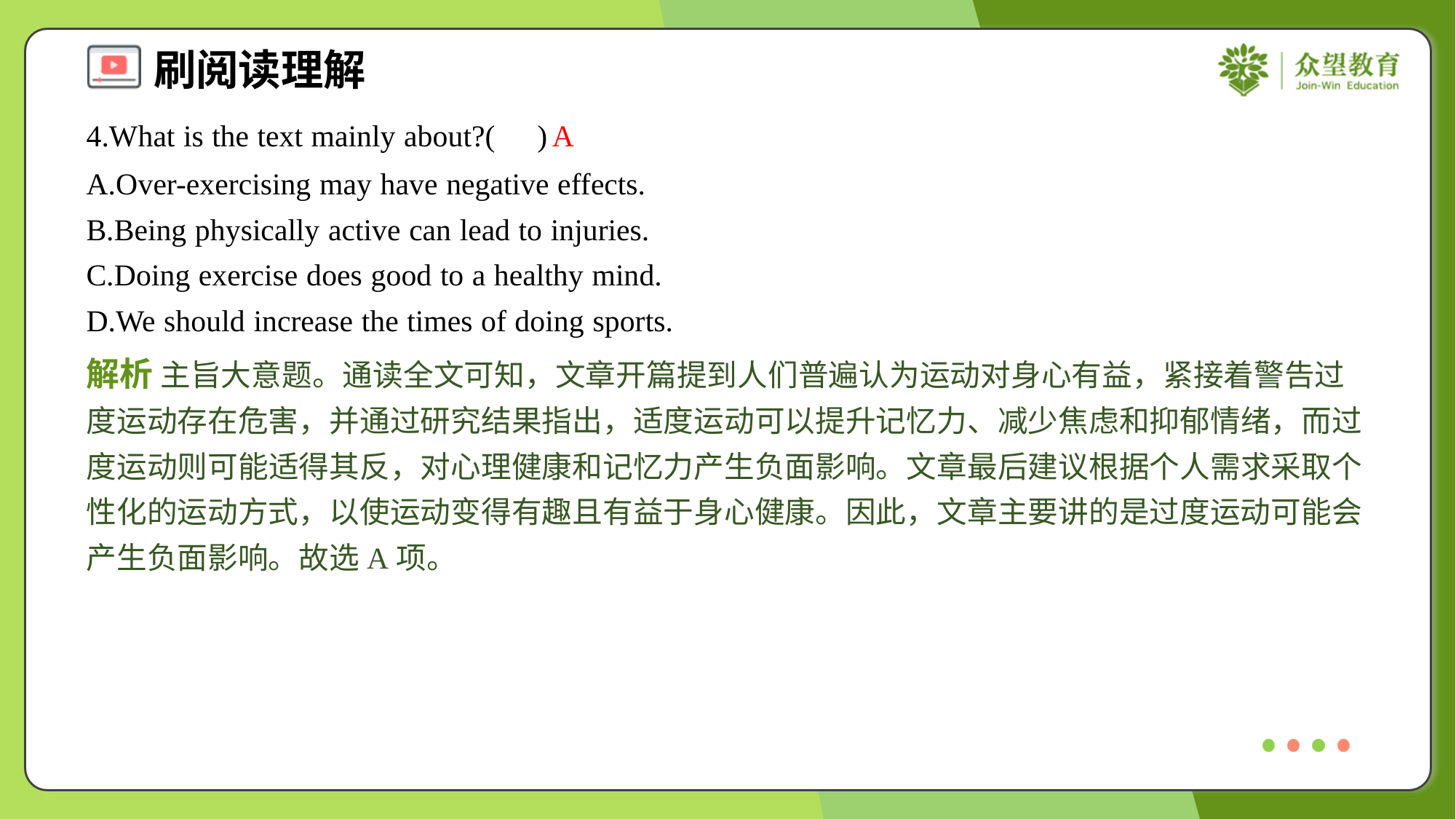

4.What is the text mainly about?(     )
A
A.Over-exercising may have negative effects.
B.Being physically active can lead to injuries.
C.Doing exercise does good to a healthy mind.
D.We should increase the times of doing sports.
解析 主旨大意题。通读全文可知，文章开篇提到人们普遍认为运动对身心有益，紧接着警告过度运动存在危害，并通过研究结果指出，适度运动可以提升记忆力、减少焦虑和抑郁情绪，而过度运动则可能适得其反，对心理健康和记忆力产生负面影响。文章最后建议根据个人需求采取个性化的运动方式，以使运动变得有趣且有益于身心健康。因此，文章主要讲的是过度运动可能会产生负面影响。故选A项。